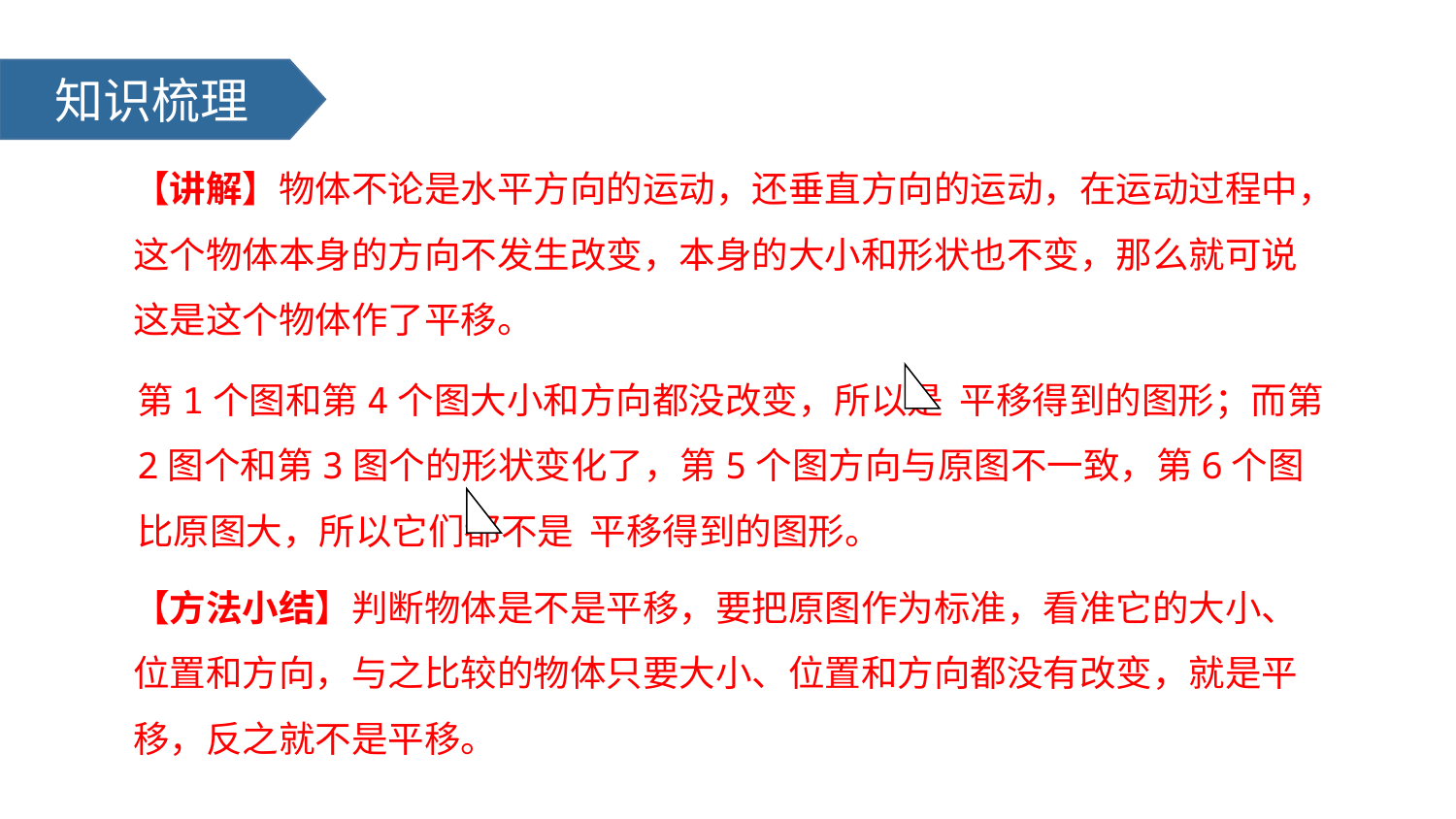

知识梳理
【讲解】物体不论是水平方向的运动，还垂直方向的运动，在运动过程中，这个物体本身的方向不发生改变，本身的大小和形状也不变，那么就可说这是这个物体作了平移。
第1个图和第4个图大小和方向都没改变，所以是  平移得到的图形；而第2图个和第3图个的形状变化了，第5个图方向与原图不一致，第6个图比原图大，所以它们都不是  平移得到的图形。

【方法小结】判断物体是不是平移，要把原图作为标准，看准它的大小、位置和方向，与之比较的物体只要大小、位置和方向都没有改变，就是平移，反之就不是平移。